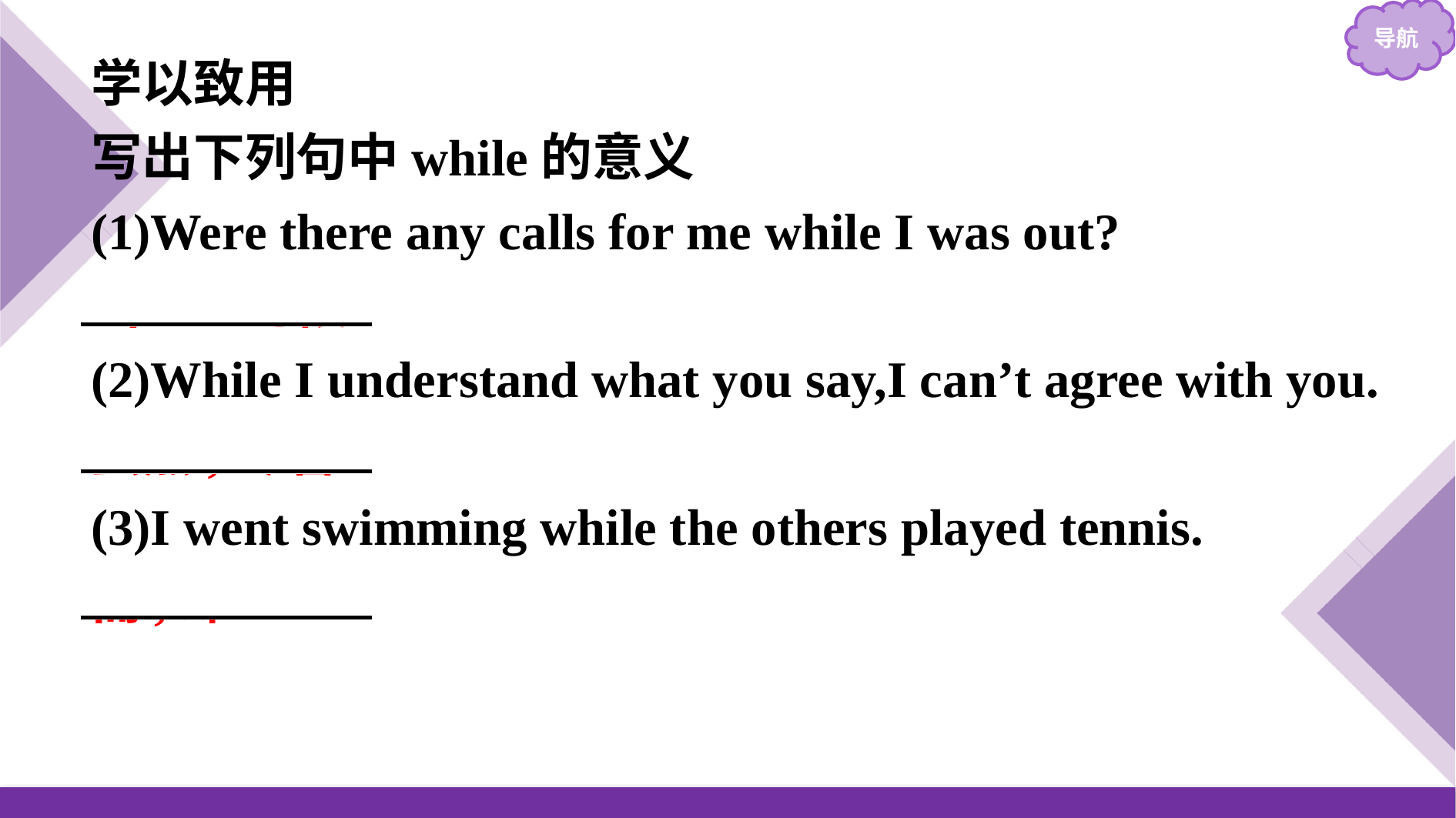

学以致用
写出下列句中while的意义
(1)Were there any calls for me while I was out?
当……时候
(2)While I understand what you say,I can’t agree with you.
虽然;尽管
(3)I went swimming while the others played tennis.
而,却